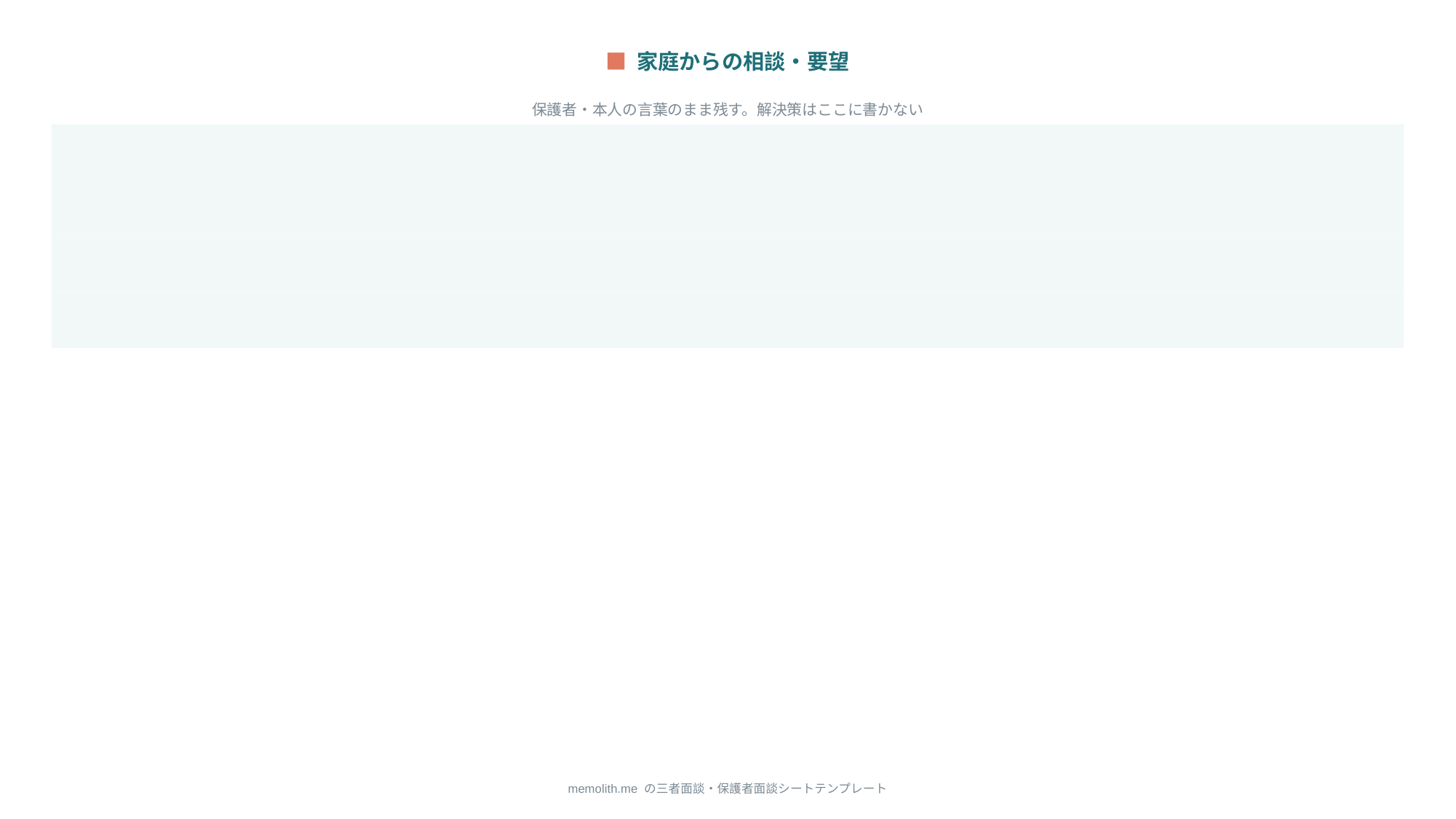

■ 家庭からの相談・要望
保護者・本人の言葉のまま残す。解決策はここに書かない

memolith.me の三者面談・保護者面談シートテンプレート